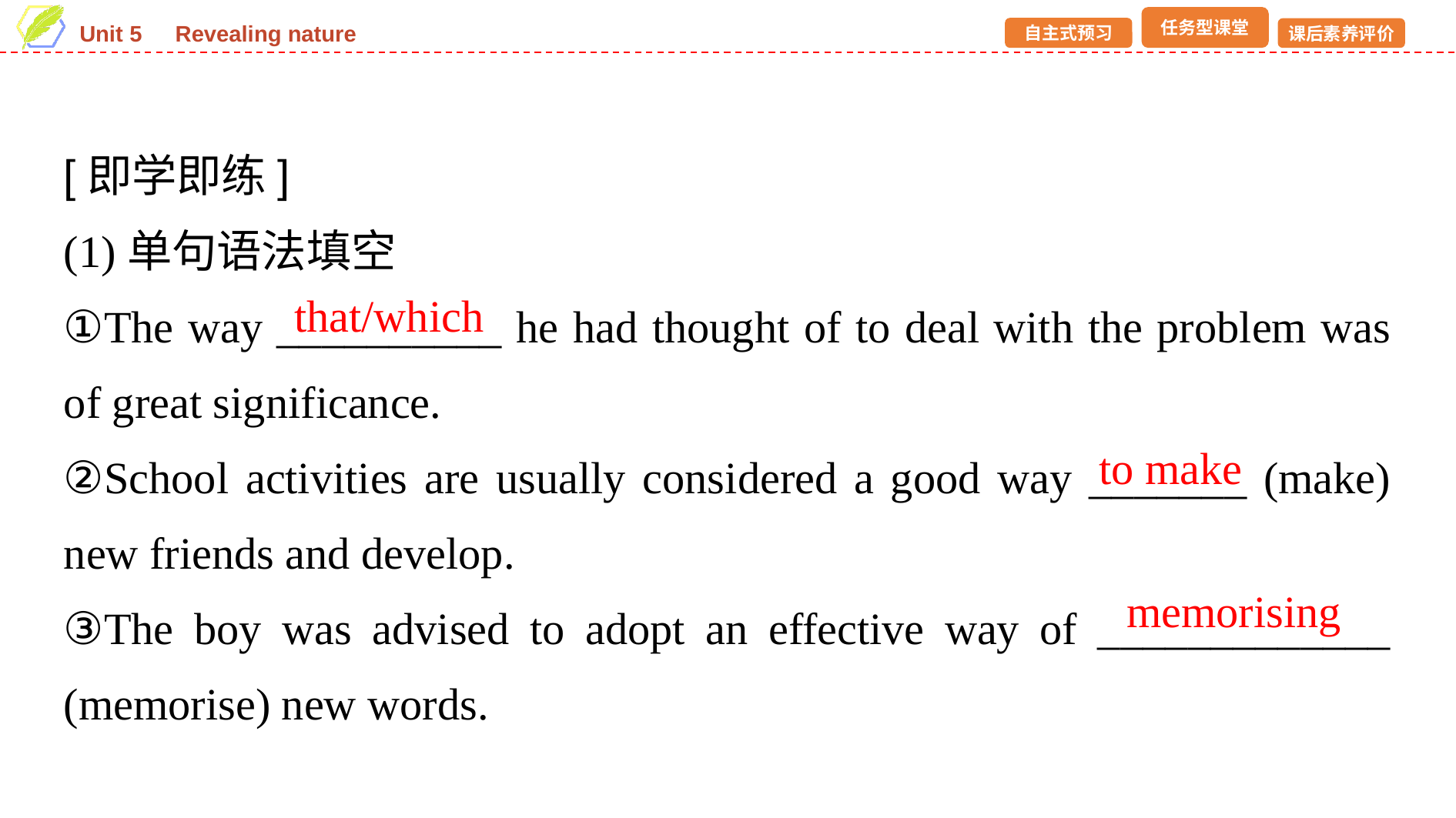

[即学即练]
(1)单句语法填空
①The way __________ he had thought of to deal with the problem was of great significance.
②School activities are usually considered a good way _______ (make) new friends and develop.
③The boy was advised to adopt an effective way of _____________ (memorise) new words.
that/which
to make
memorising